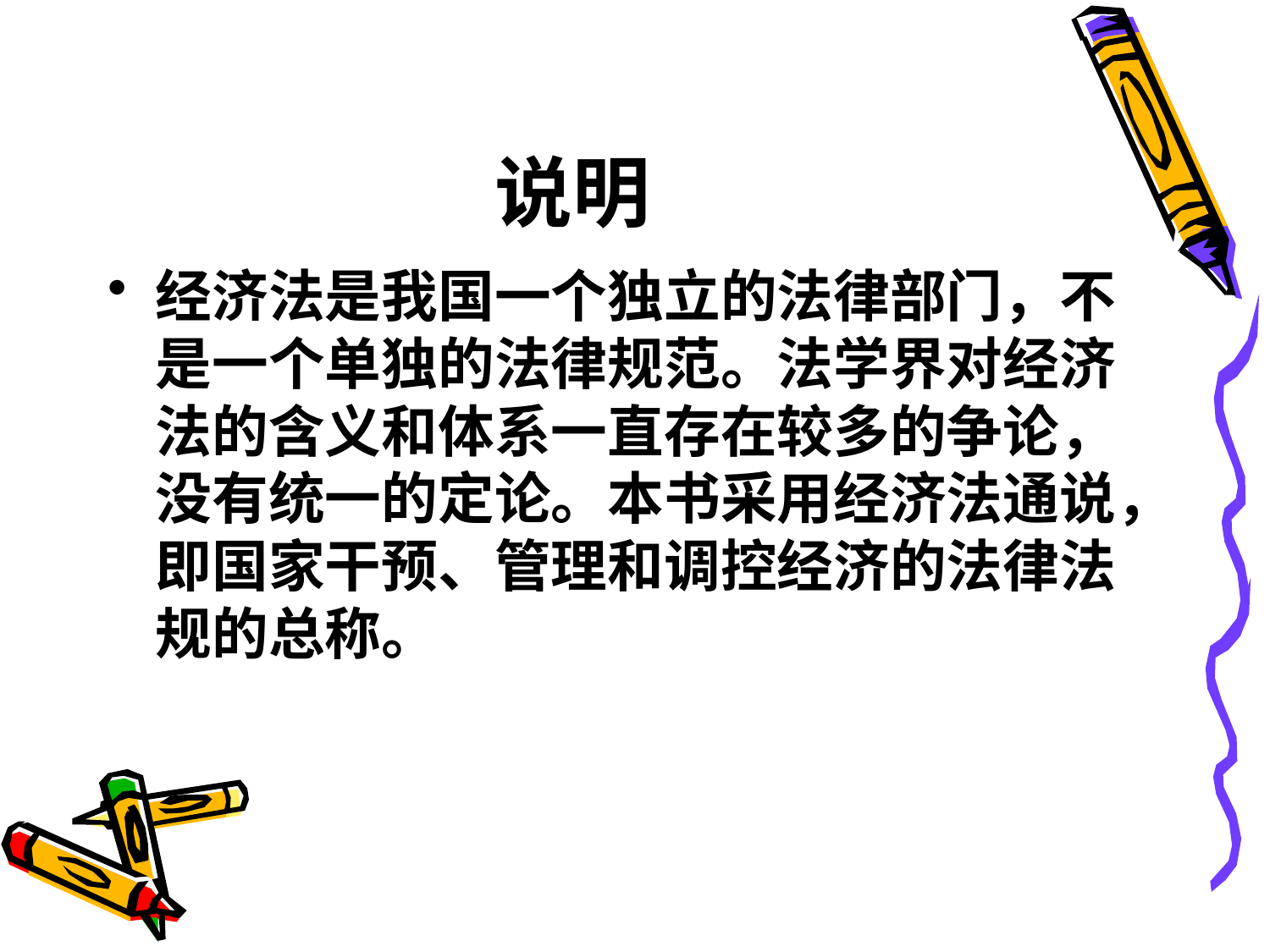

# 说明
经济法是我国一个独立的法律部门，不是一个单独的法律规范。法学界对经济法的含义和体系一直存在较多的争论，没有统一的定论。本书采用经济法通说，即国家干预、管理和调控经济的法律法规的总称。